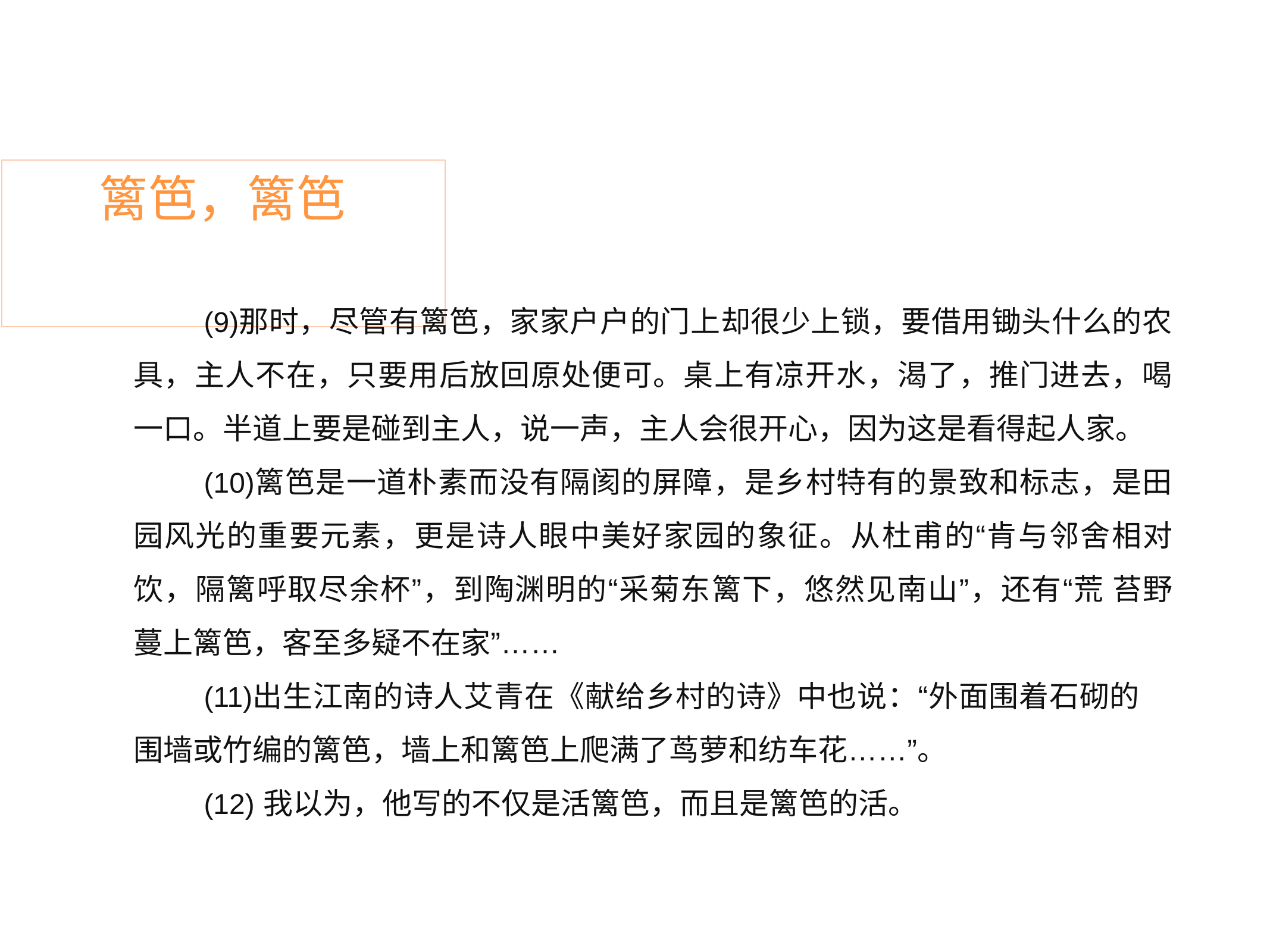

# 篱笆，篱笆
那时，尽管有篱笆，家家户户的门上却很少上锁，要借用锄头什么的农 具，主人不在，只要用后放回原处便可。桌上有凉开水，渴了，推门进去，喝 一口。半道上要是碰到主人，说一声，主人会很开心，因为这是看得起人家。
篱笆是一道朴素而没有隔阂的屏障，是乡村特有的景致和标志，是田 园风光的重要元素，更是诗人眼中美好家园的象征。从杜甫的“肯与邻舍相对 饮，隔篱呼取尽余杯”，到陶渊明的“采菊东篱下，悠然见南山”，还有“荒 苔野蔓上篱笆，客至多疑不在家”……
出生江南的诗人艾青在《献给乡村的诗》中也说：“外面围着石砌的 围墙或竹编的篱笆，墙上和篱笆上爬满了茑萝和纺车花……”。
我以为，他写的不仅是活篱笆，而且是篱笆的活。